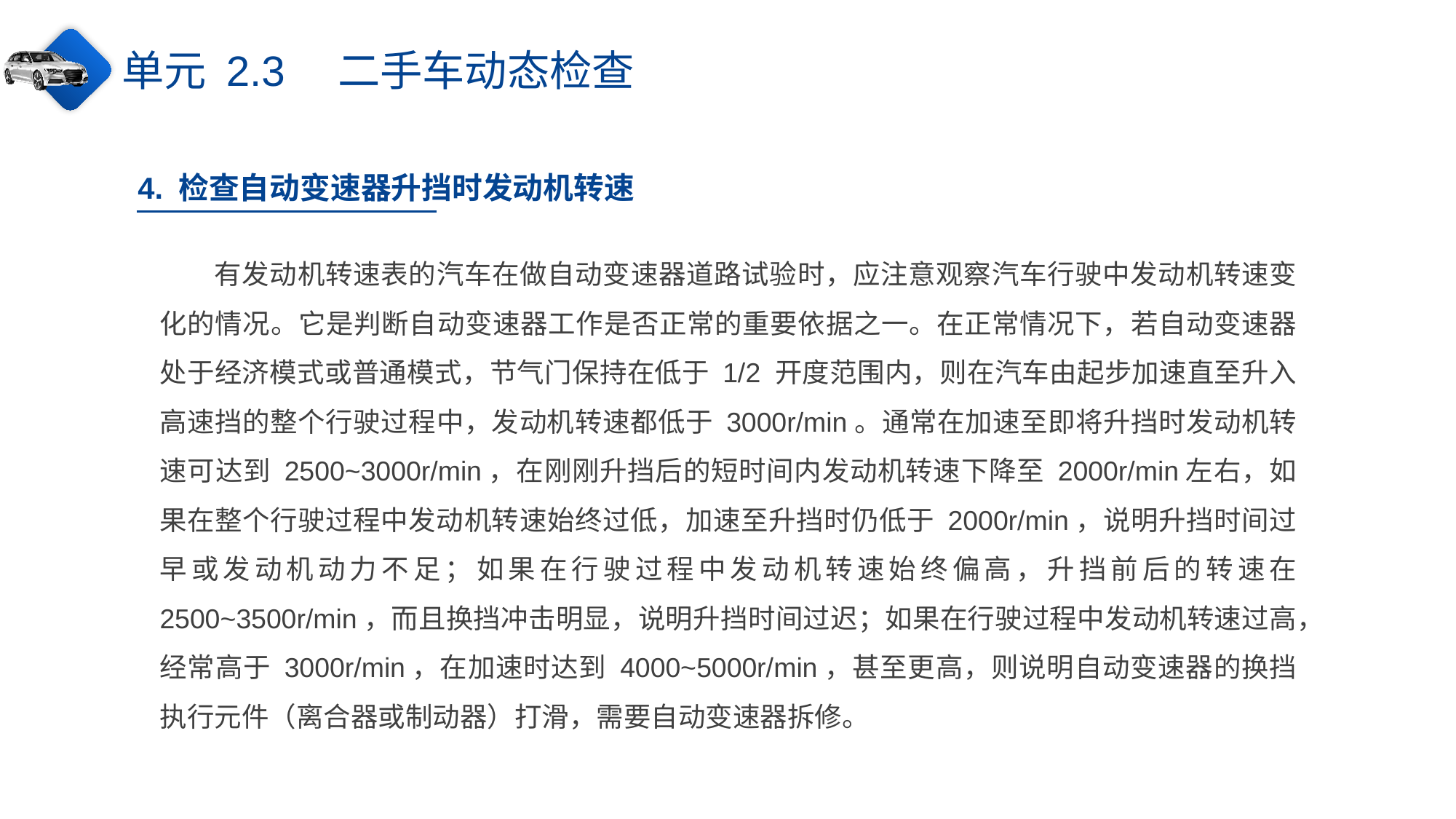

单元 2.3　二手车动态检查
4. 检查自动变速器升挡时发动机转速
有发动机转速表的汽车在做自动变速器道路试验时，应注意观察汽车行驶中发动机转速变化的情况。它是判断自动变速器工作是否正常的重要依据之一。在正常情况下，若自动变速器处于经济模式或普通模式，节气门保持在低于 1/2 开度范围内，则在汽车由起步加速直至升入高速挡的整个行驶过程中，发动机转速都低于 3000r/min。通常在加速至即将升挡时发动机转速可达到 2500~3000r/min，在刚刚升挡后的短时间内发动机转速下降至 2000r/min左右，如果在整个行驶过程中发动机转速始终过低，加速至升挡时仍低于 2000r/min，说明升挡时间过早或发动机动力不足；如果在行驶过程中发动机转速始终偏高，升挡前后的转速在 2500~3500r/min，而且换挡冲击明显，说明升挡时间过迟；如果在行驶过程中发动机转速过高，经常高于 3000r/min，在加速时达到 4000~5000r/min，甚至更高，则说明自动变速器的换挡执行元件（离合器或制动器）打滑，需要自动变速器拆修。